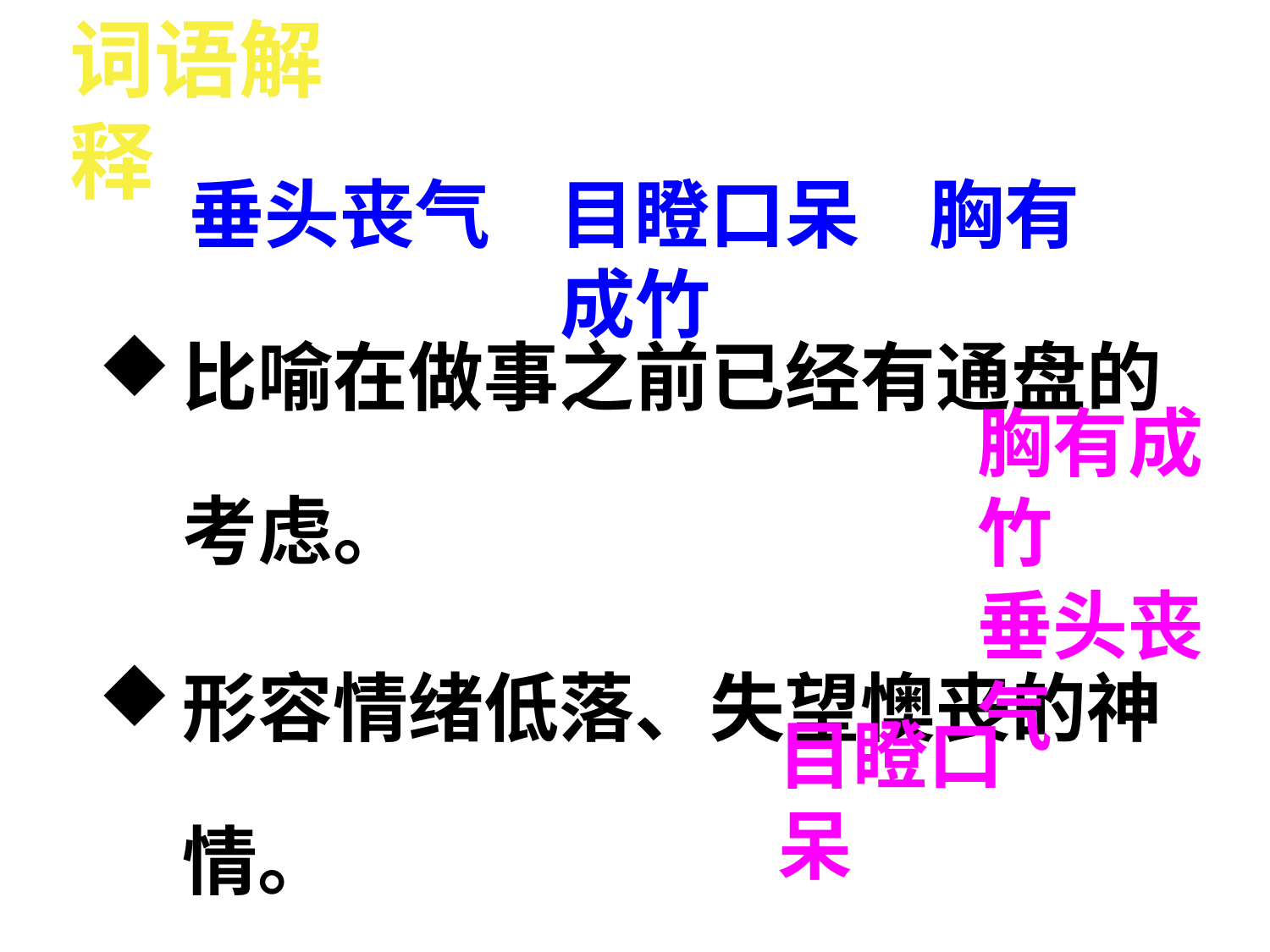

词语解释
垂头丧气    目瞪口呆    胸有成竹
比喻在做事之前已经有通盘的考虑。
形容情绪低落、失望懊丧的神情。
形容受惊而愣住的样子。
胸有成竹
垂头丧气
目瞪口呆